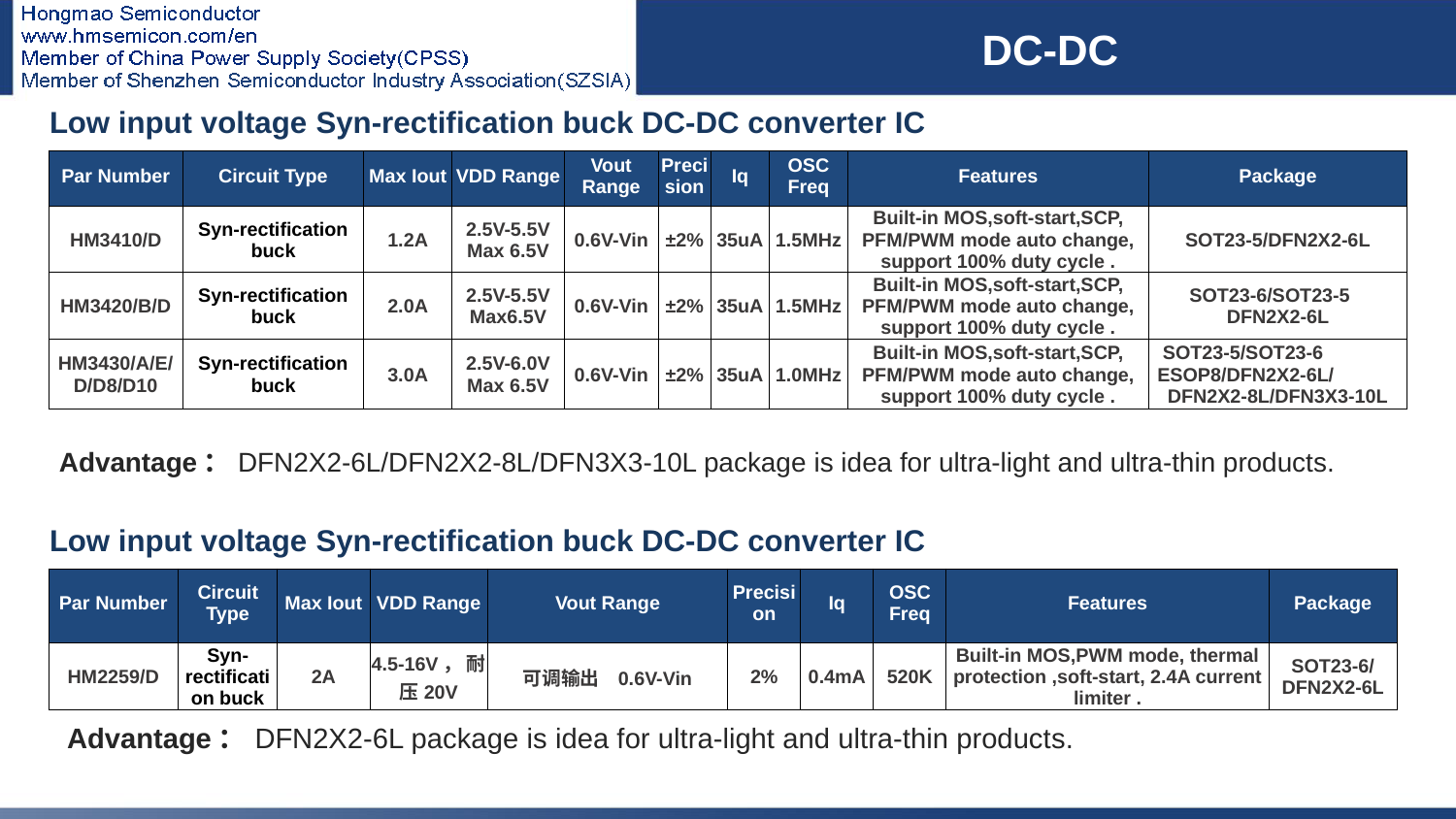

DC-DC
| Low input voltage Syn-rectification buck DC-DC converter IC |  |  |  |  |  |  |  |  |  |
| --- | --- | --- | --- | --- | --- | --- | --- | --- | --- |
| Par Number | Circuit Type | Max Iout | VDD Range | Vout Range | Precision | Iq | OSC Freq | Features | Package |
| HM3410/D | Syn-rectification buck | 1.2A | 2.5V-5.5V Max 6.5V | 0.6V-Vin | ±2% | 35uA | 1.5MHz | Built-in MOS,soft-start,SCP, PFM/PWM mode auto change, support 100% duty cycle . | SOT23-5/DFN2X2-6L |
| HM3420/B/D | Syn-rectification buck | 2.0A | 2.5V-5.5V Max6.5V | 0.6V-Vin | ±2% | 35uA | 1.5MHz | Built-in MOS,soft-start,SCP, PFM/PWM mode auto change, support 100% duty cycle . | SOT23-6/SOT23-5 DFN2X2-6L |
| HM3430/A/E/D/D8/D10 | Syn-rectification buck | 3.0A | 2.5V-6.0V Max 6.5V | 0.6V-Vin | ±2% | 35uA | 1.0MHz | Built-in MOS,soft-start,SCP, PFM/PWM mode auto change, support 100% duty cycle . | SOT23-5/SOT23-6 ESOP8/DFN2X2-6L/ DFN2X2-8L/DFN3X3-10L |
# DC-DC
Advantage：DFN2X2-6L/DFN2X2-8L/DFN3X3-10L package is idea for ultra-light and ultra-thin products.

| Low input voltage Syn-rectification buck DC-DC converter IC |  |  |  |  |  |  |  |  |  |
| --- | --- | --- | --- | --- | --- | --- | --- | --- | --- |
| Par Number | Circuit Type | Max Iout | VDD Range | Vout Range | Precision | Iq | OSC Freq | Features | Package |
| HM2259/D | Syn-rectification buck | 2A | 4.5-16V， 耐压20V | 可调输出 0.6V-Vin | 2% | 0.4mA | 520K | Built-in MOS,PWM mode, thermal protection ,soft-start, 2.4A current limiter . | SOT23-6/ DFN2X2-6L |
Advantage：DFN2X2-6L package is idea for ultra-light and ultra-thin products.